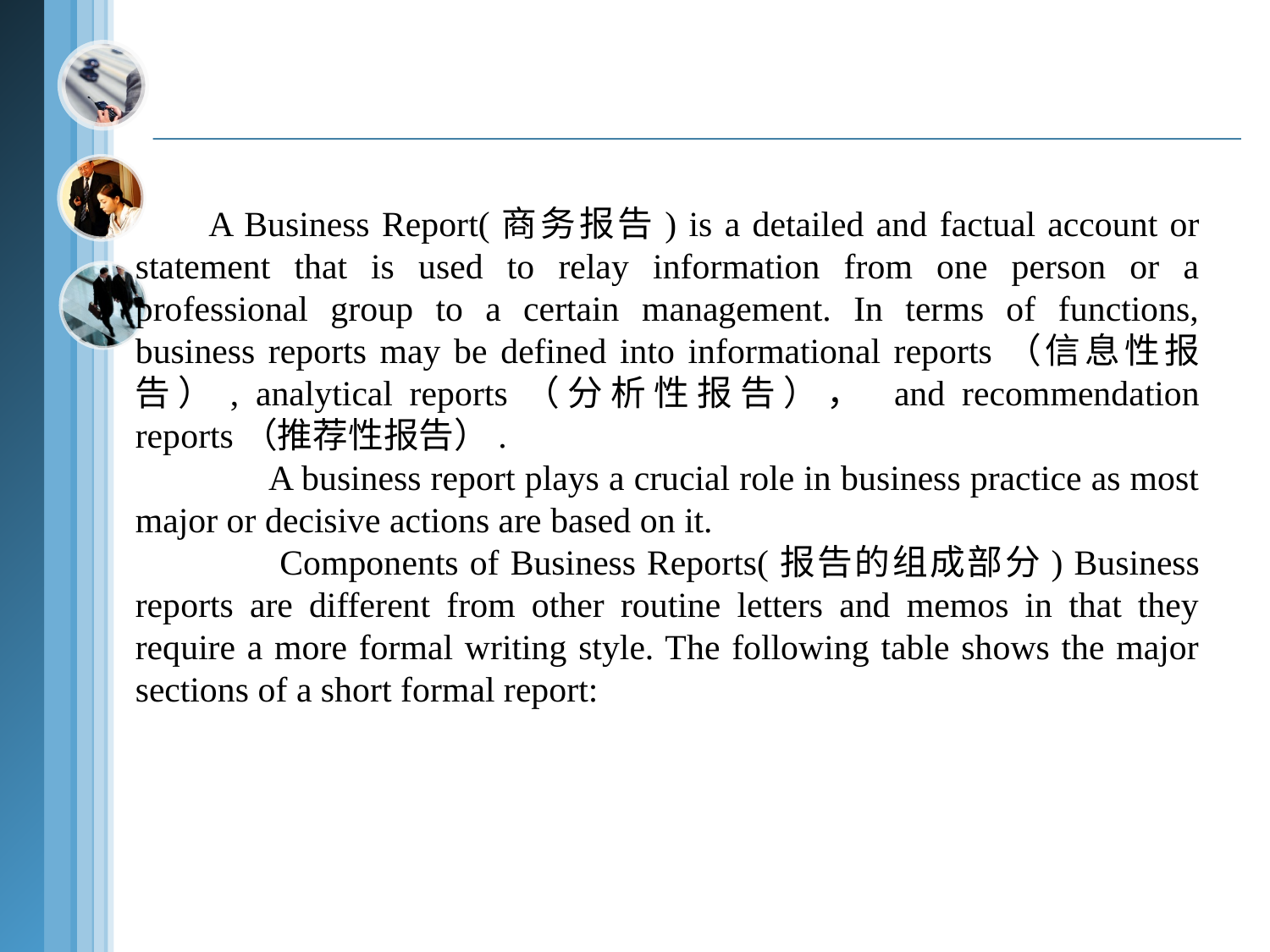

A Business Report(商务报告) is a detailed and factual account or statement that is used to relay information from one person or a professional group to a certain management. In terms of functions, business reports may be defined into informational reports（信息性报告）, analytical reports（分析性报告）， and recommendation reports（推荐性报告）.
              A business report plays a crucial role in business practice as most major or decisive actions are based on it.
             Components of Business Reports(报告的组成部分) Business reports are different from other routine letters and memos in that they require a more formal writing style. The following table shows the major sections of a short formal report: